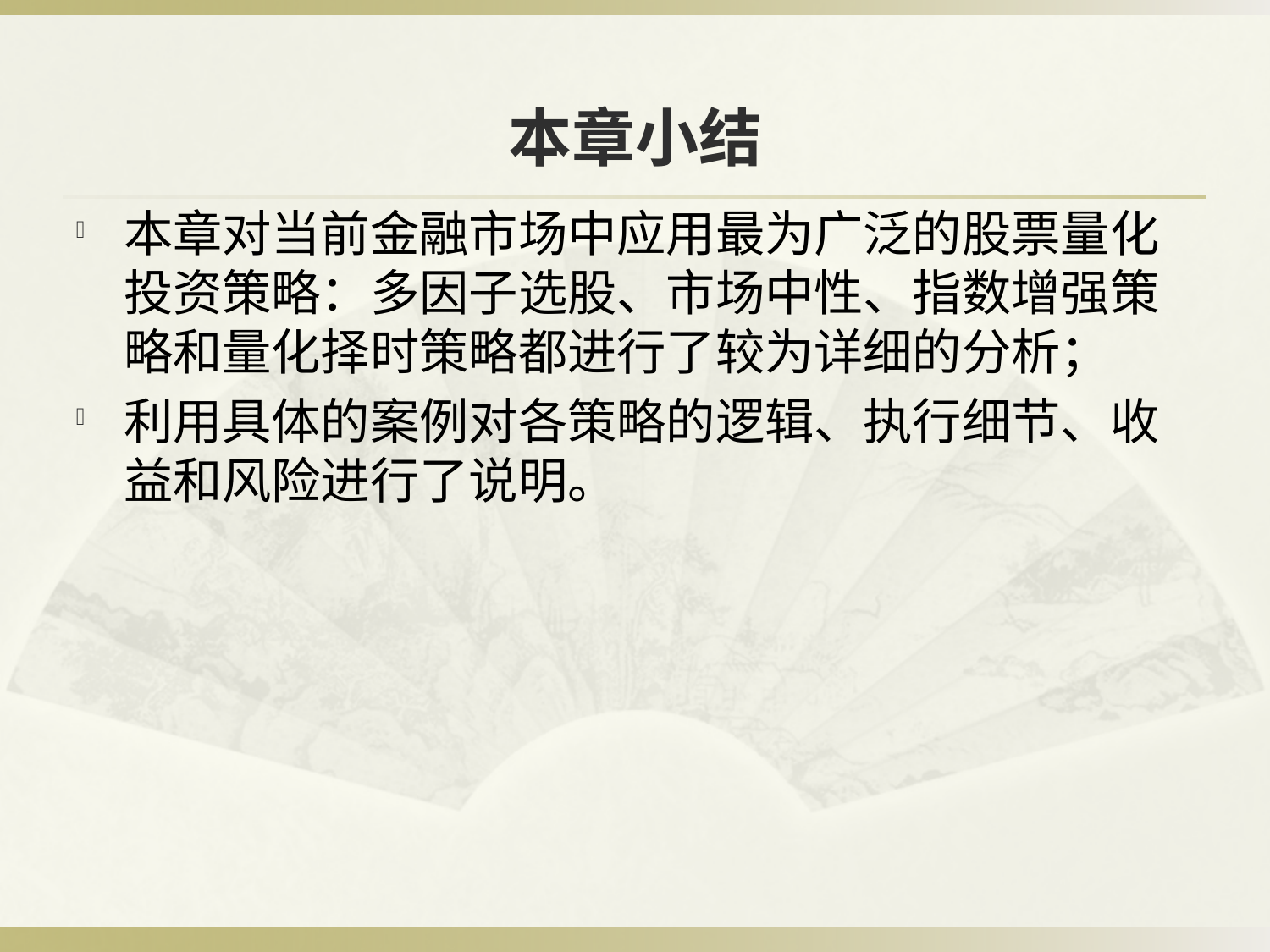

# 本章小结
本章对当前金融市场中应用最为广泛的股票量化投资策略：多因子选股、市场中性、指数增强策略和量化择时策略都进行了较为详细的分析；
利用具体的案例对各策略的逻辑、执行细节、收益和风险进行了说明。